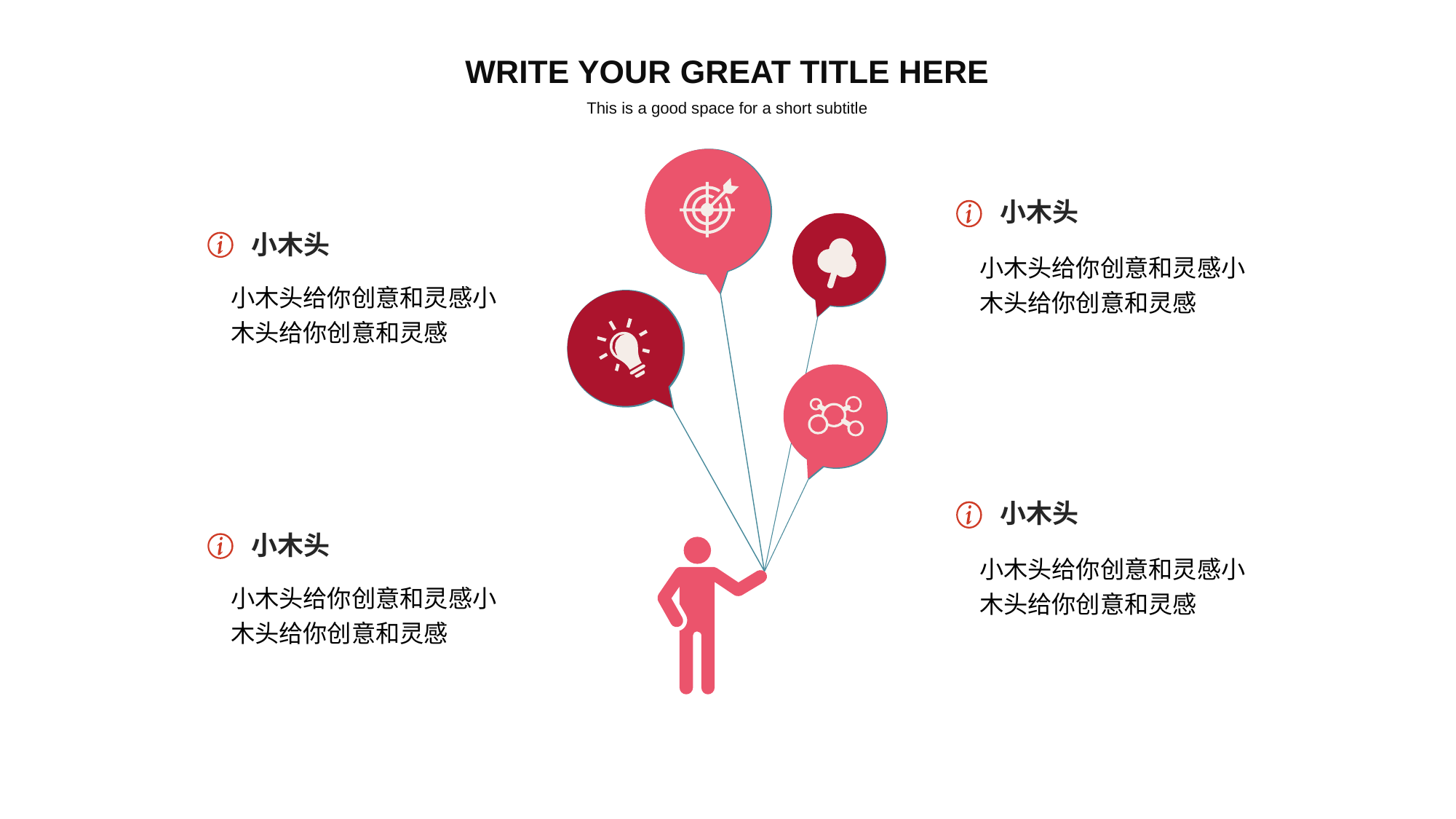

WRITE YOUR GREAT TITLE HERE
This is a good space for a short subtitle

小木头

小木头给你创意和灵感小木头给你创意和灵感
小木头

小木头给你创意和灵感小木头给你创意和灵感
小木头

小木头给你创意和灵感小木头给你创意和灵感
小木头

小木头给你创意和灵感小木头给你创意和灵感